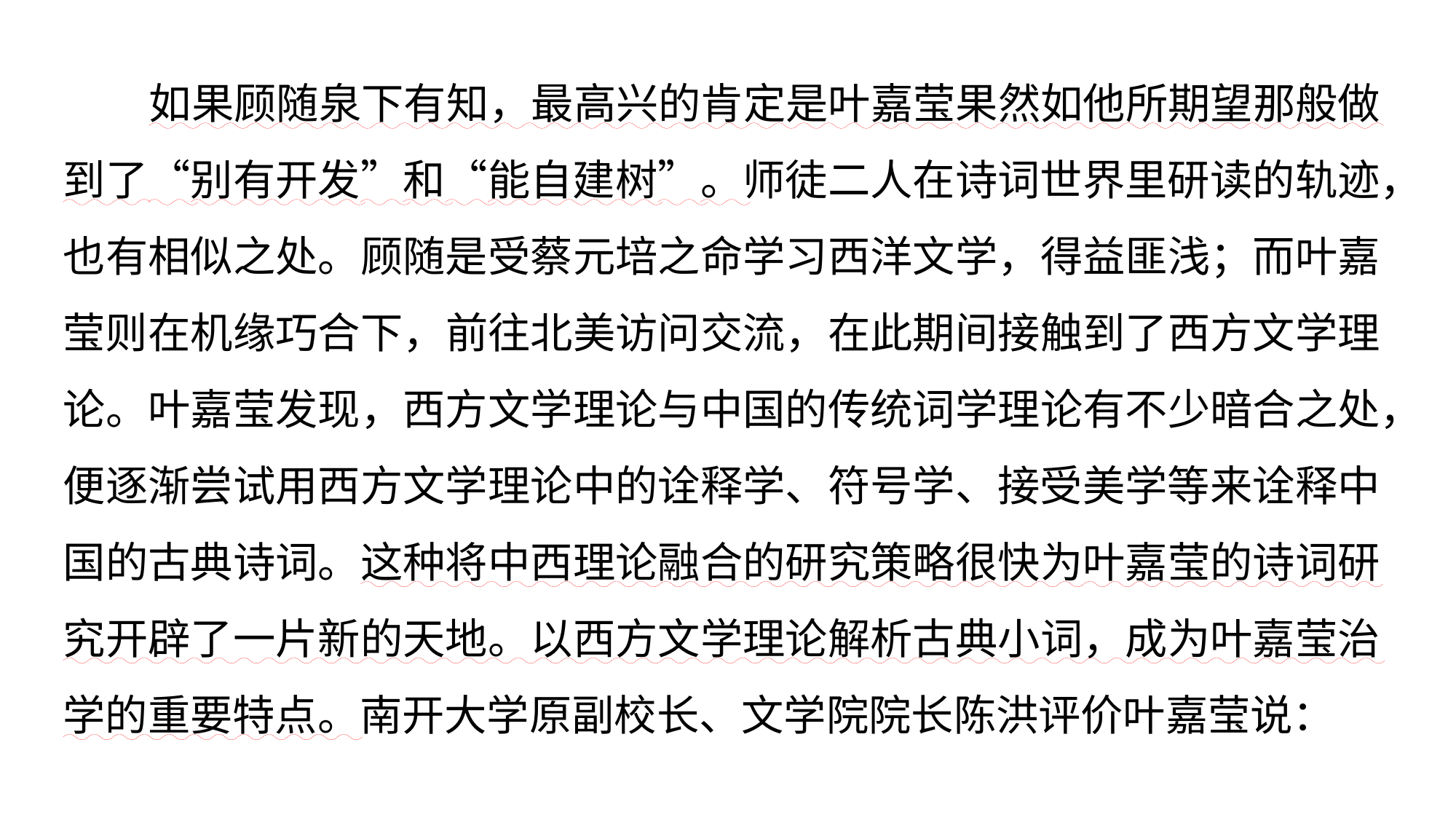

如果顾随泉下有知，最高兴的肯定是叶嘉莹果然如他所期望那般做到了“别有开发”和“能自建树”。师徒二人在诗词世界里研读的轨迹，也有相似之处。顾随是受蔡元培之命学习西洋文学，得益匪浅；而叶嘉莹则在机缘巧合下，前往北美访问交流，在此期间接触到了西方文学理论。叶嘉莹发现，西方文学理论与中国的传统词学理论有不少暗合之处，便逐渐尝试用西方文学理论中的诠释学、符号学、接受美学等来诠释中国的古典诗词。这种将中西理论融合的研究策略很快为叶嘉莹的诗词研究开辟了一片新的天地。以西方文学理论解析古典小词，成为叶嘉莹治学的重要特点。南开大学原副校长、文学院院长陈洪评价叶嘉莹说：